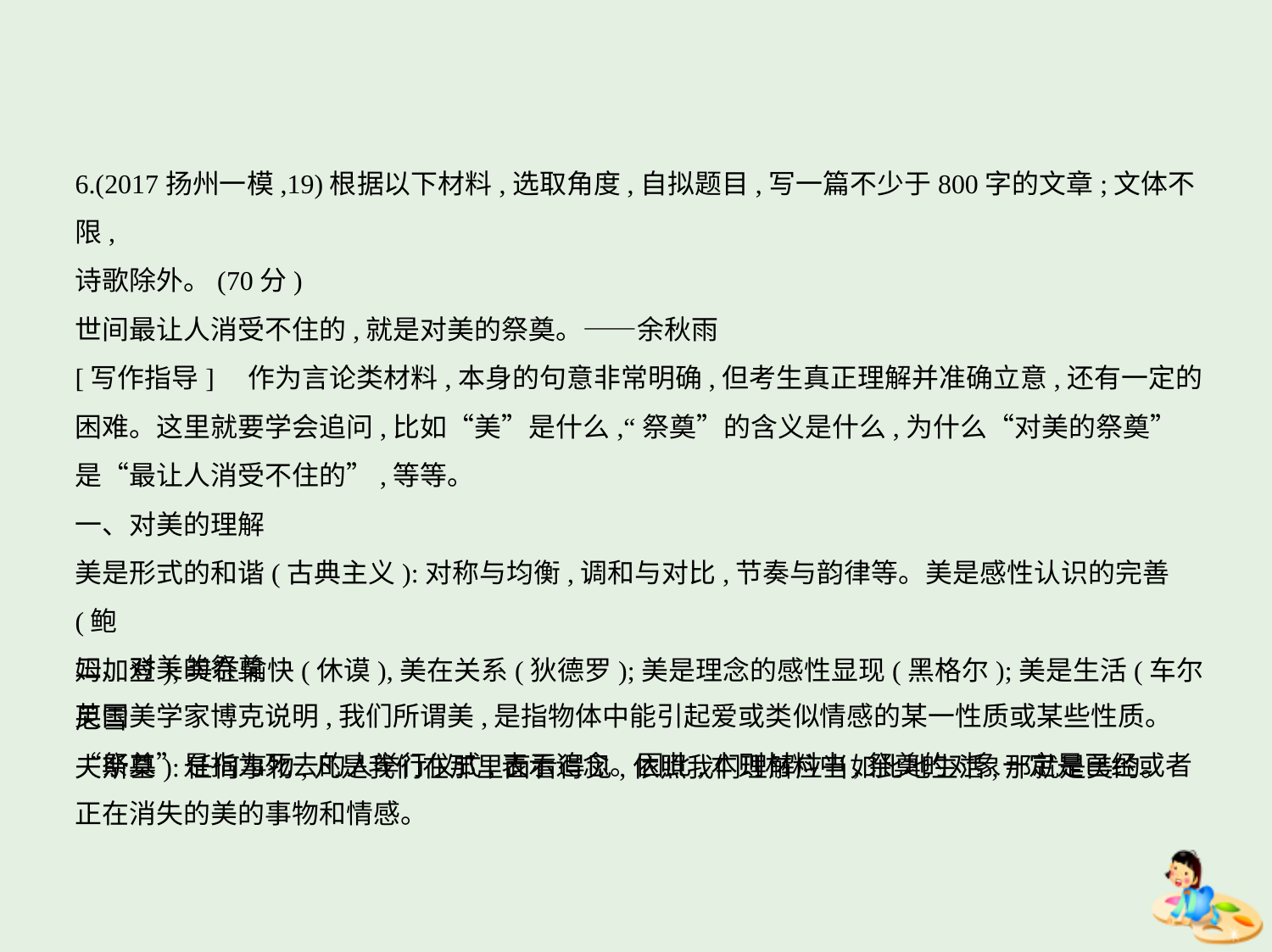

6.(2017扬州一模,19)根据以下材料,选取角度,自拟题目,写一篇不少于800字的文章;文体不限,
诗歌除外。(70分)
世间最让人消受不住的,就是对美的祭奠。——余秋雨
[写作指导]　作为言论类材料,本身的句意非常明确,但考生真正理解并准确立意,还有一定的
困难。这里就要学会追问,比如“美”是什么,“祭奠”的含义是什么,为什么“对美的祭奠”
是“最让人消受不住的”,等等。
一、对美的理解
美是形式的和谐(古典主义):对称与均衡,调和与对比,节奏与韵律等。美是感性认识的完善(鲍
姆加登);美在愉快(休谟),美在关系(狄德罗);美是理念的感性显现(黑格尔);美是生活(车尔尼雪
夫斯基):任何事物,凡是我们在那里面看得见,依照我们理解应当如此地生活,那就是美的。
二、对美的祭奠
英国美学家博克说明,我们所谓美,是指物体中能引起爱或类似情感的某一性质或某些性质。
“祭奠”是指为死去的人举行仪式,表示追念。因此,本则材料中,祭奠的对象一定是已经或者
正在消失的美的事物和情感。